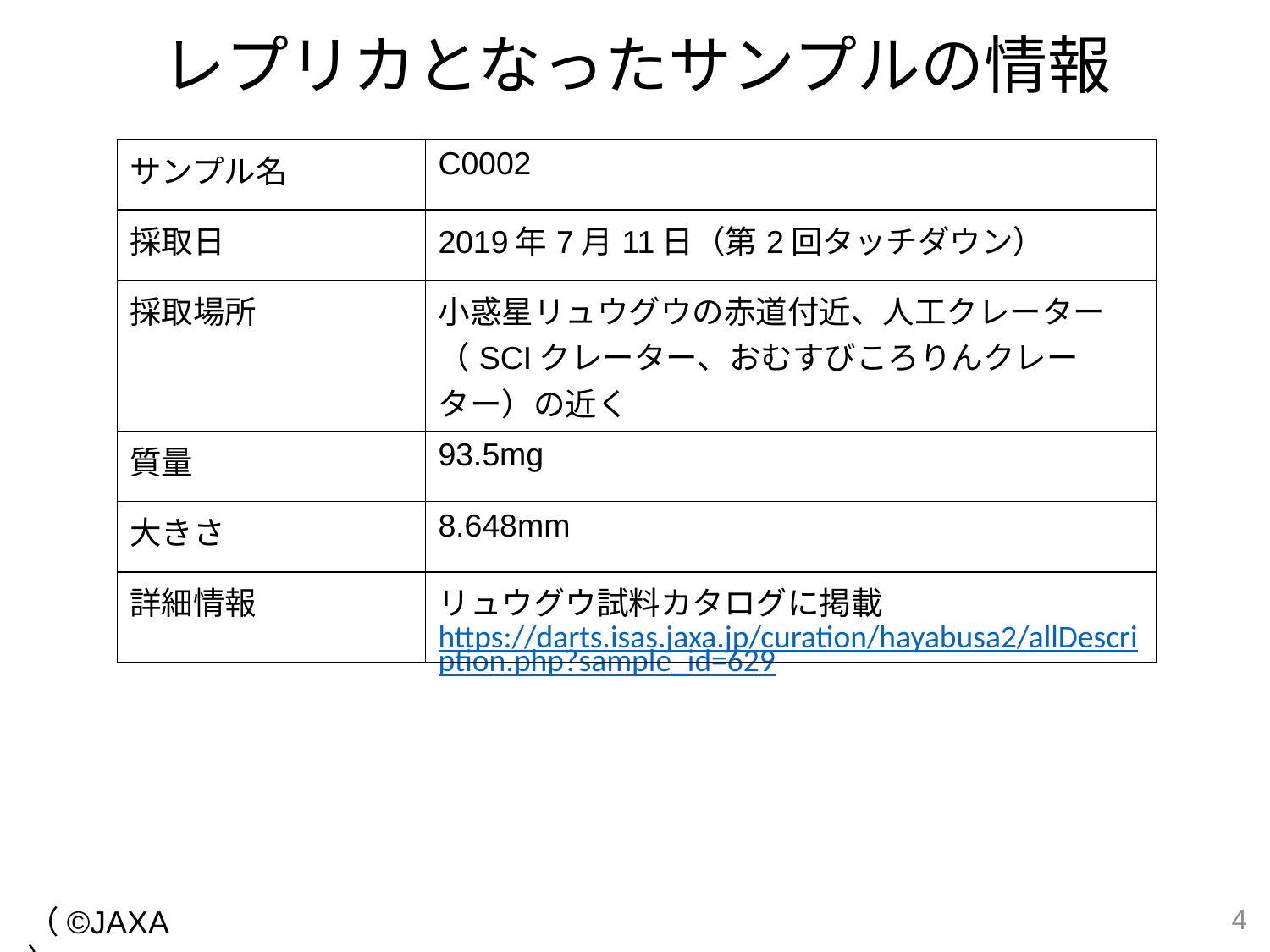

# レプリカとなったサンプルの情報
| サンプル名 | C0002 |
| --- | --- |
| 採取日 | 2019年7月11日（第2回タッチダウン） |
| 採取場所 | 小惑星リュウグウの赤道付近、人工クレーター（SCIクレーター、おむすびころりんクレーター）の近く |
| 質量 | 93.5mg |
| 大きさ | 8.648mm |
| 詳細情報 | リュウグウ試料カタログに掲載 https://darts.isas.jaxa.jp/curation/hayabusa2/allDescription.php?sample\_id=629 |
4
（©JAXA）